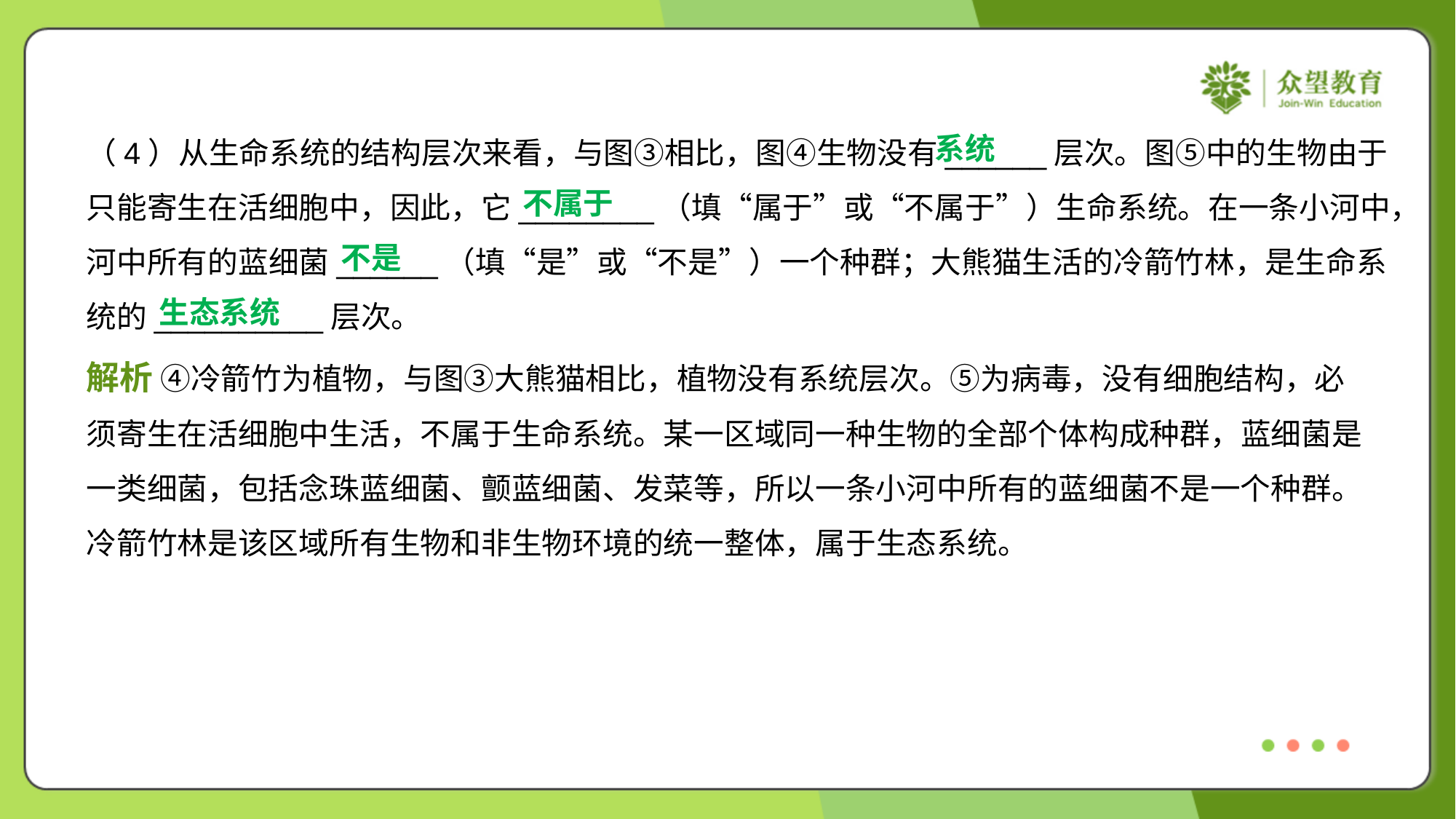

系统
（4）从生命系统的结构层次来看，与图③相比，图④生物没有______层次。图⑤中的生物由于
只能寄生在活细胞中，因此，它________（填“属于”或“不属于”）生命系统。在一条小河中，
河中所有的蓝细菌______（填“是”或“不是”）一个种群；大熊猫生活的冷箭竹林，是生命系
统的__________层次。
不属于
不是
生态系统
解析 ④冷箭竹为植物，与图③大熊猫相比，植物没有系统层次。⑤为病毒，没有细胞结构，必
须寄生在活细胞中生活，不属于生命系统。某一区域同一种生物的全部个体构成种群，蓝细菌是
一类细菌，包括念珠蓝细菌、颤蓝细菌、发菜等，所以一条小河中所有的蓝细菌不是一个种群。
冷箭竹林是该区域所有生物和非生物环境的统一整体，属于生态系统。